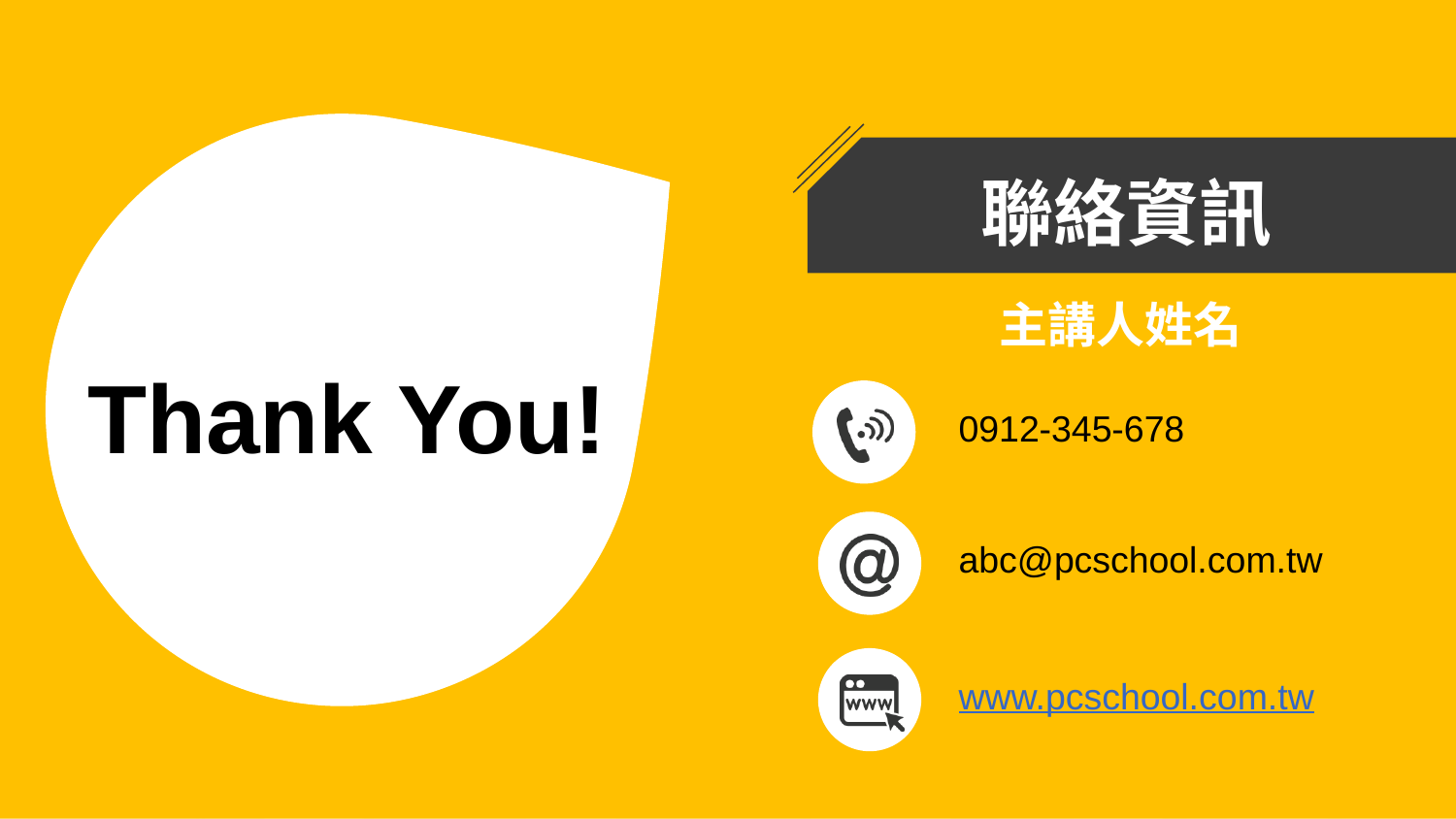

聯絡資訊
# Thank You!
主講人姓名
0912-345-678
abc@pcschool.com.tw
www.pcschool.com.tw